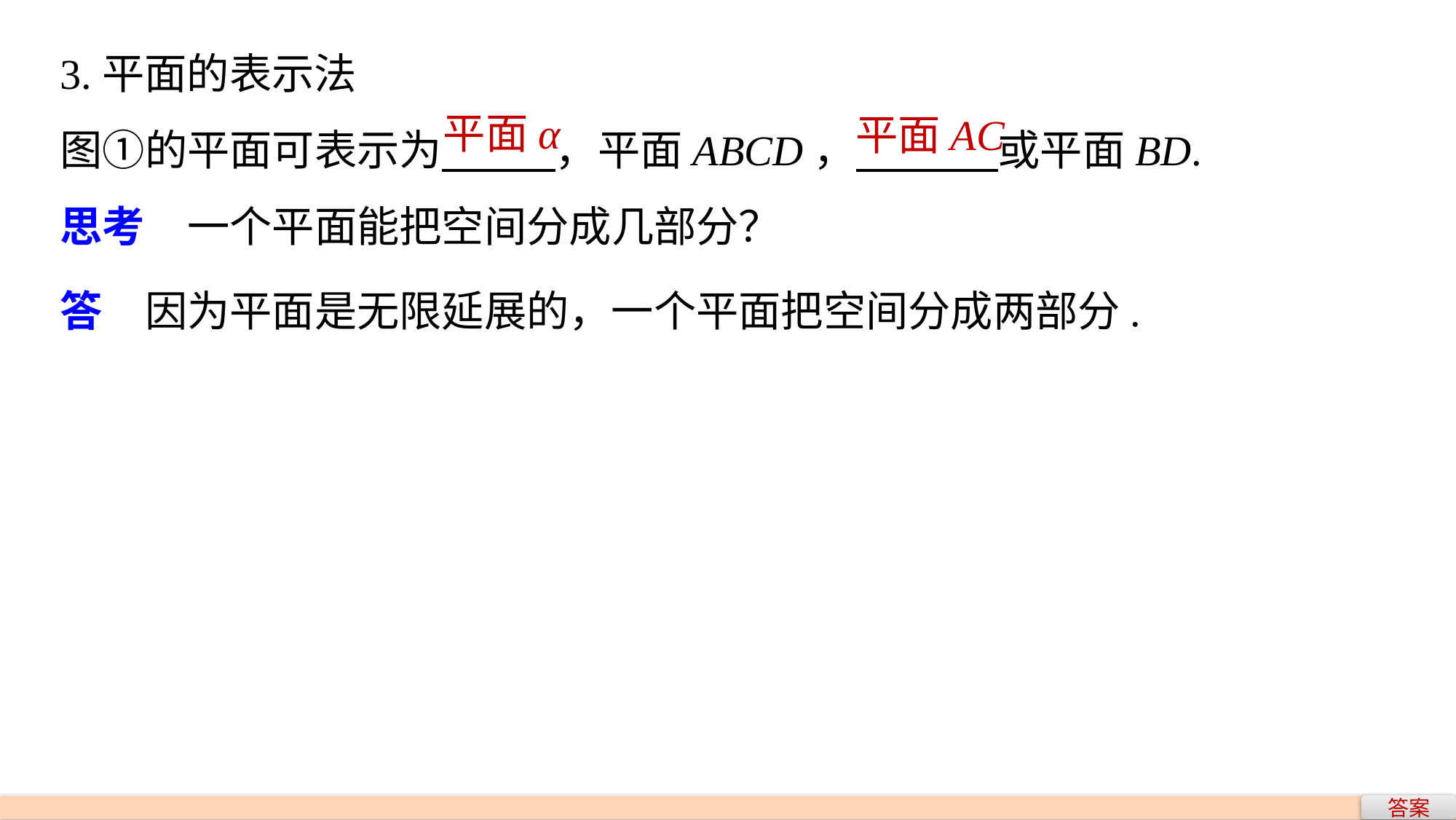

3.平面的表示法
图①的平面可表示为            ，平面ABCD，               或平面BD.
思考　一个平面能把空间分成几部分？
平面α
平面AC
答　因为平面是无限延展的，一个平面把空间分成两部分.
答案